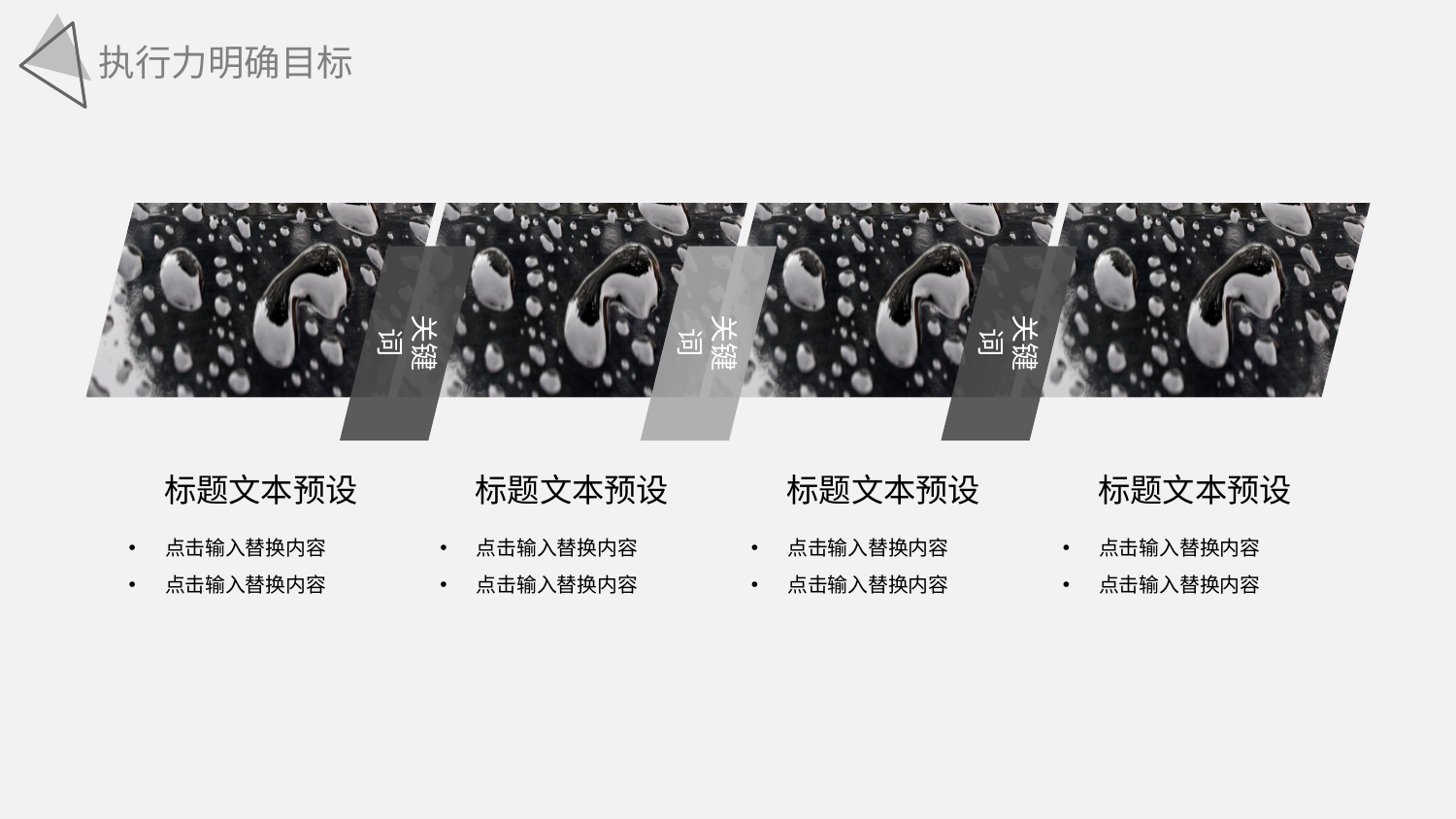

执行力明确目标

关键词
关键词
关键词
标题文本预设
点击输入替换内容
点击输入替换内容
标题文本预设
点击输入替换内容
点击输入替换内容
标题文本预设
点击输入替换内容
点击输入替换内容
标题文本预设
点击输入替换内容
点击输入替换内容